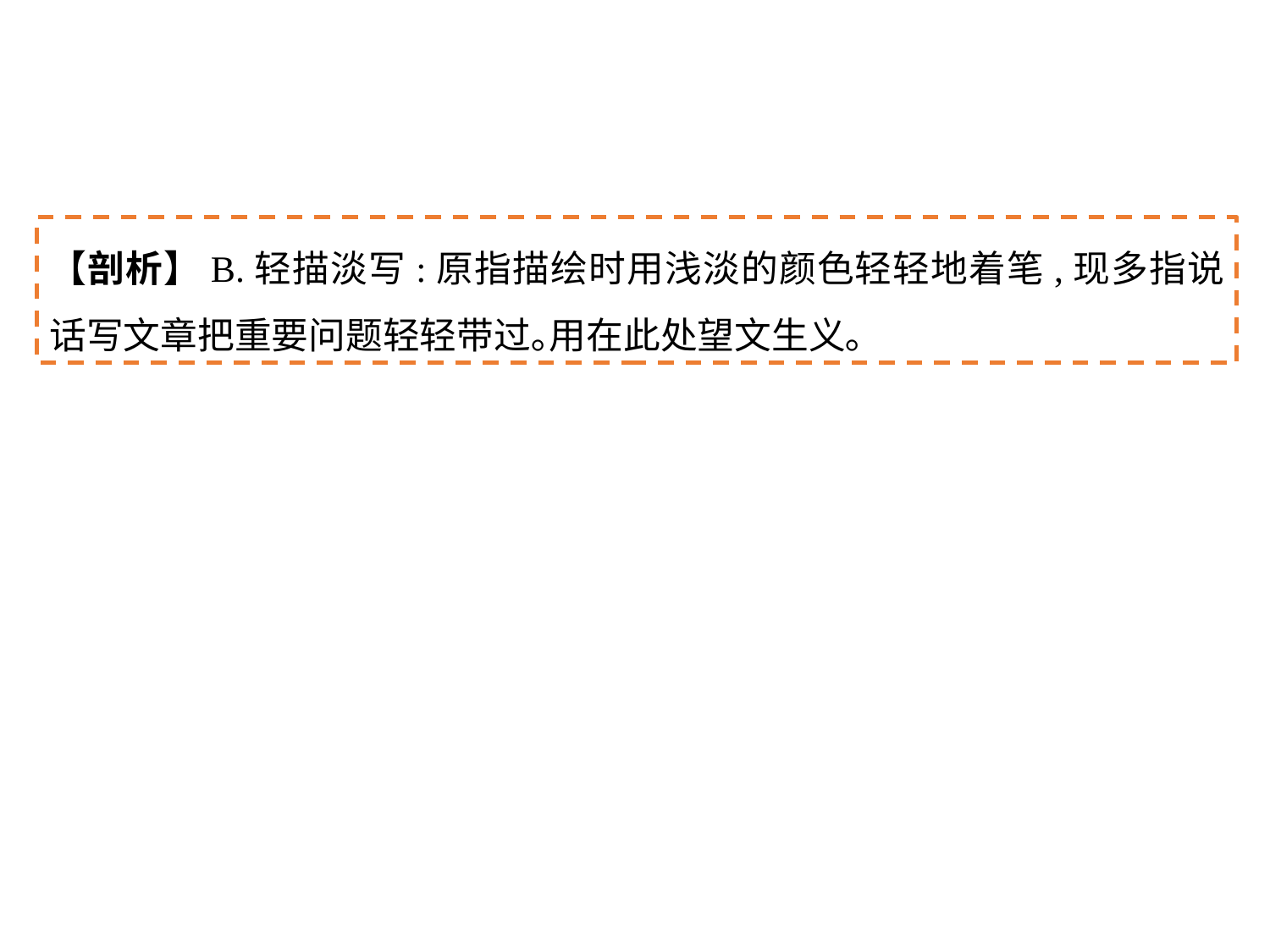

【剖析】B.轻描淡写:原指描绘时用浅淡的颜色轻轻地着笔,现多指说话写文章把重要问题轻轻带过｡用在此处望文生义｡